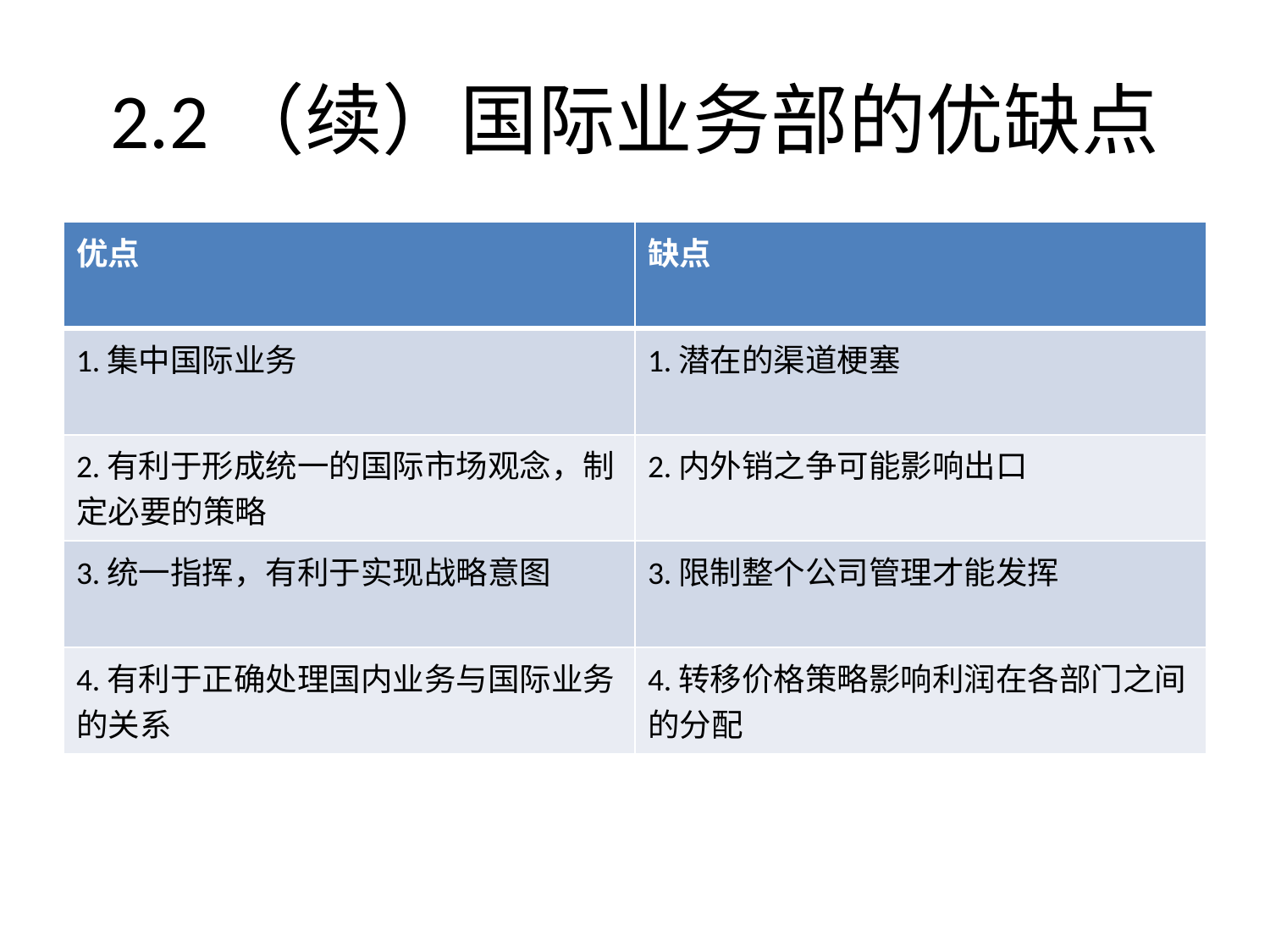

# 2.2（续）国际业务部的优缺点
| 优点 | 缺点 |
| --- | --- |
| 1.集中国际业务 | 1.潜在的渠道梗塞 |
| 2.有利于形成统一的国际市场观念，制定必要的策略 | 2.内外销之争可能影响出口 |
| 3.统一指挥，有利于实现战略意图 | 3.限制整个公司管理才能发挥 |
| 4.有利于正确处理国内业务与国际业务的关系 | 4.转移价格策略影响利润在各部门之间的分配 |